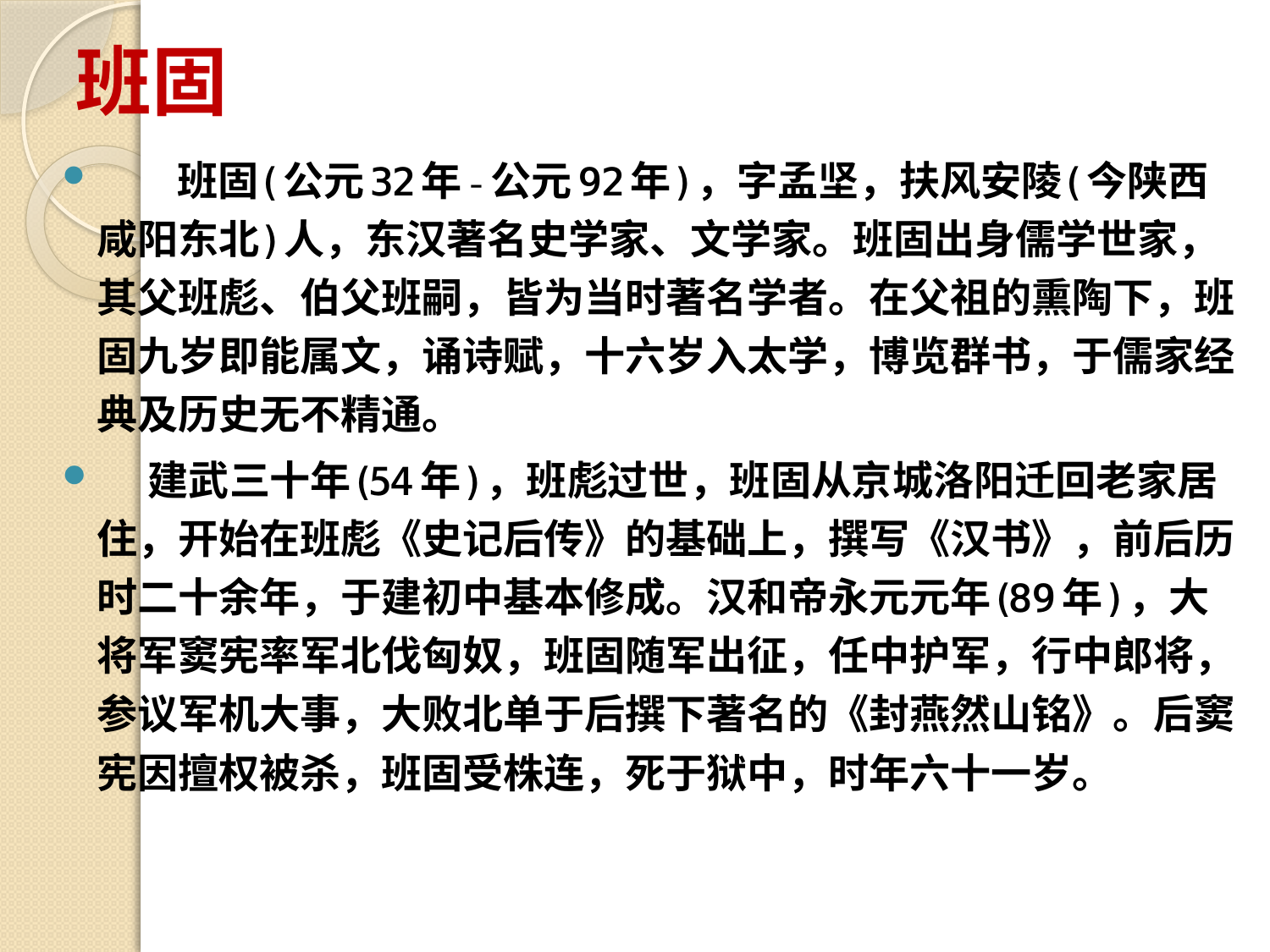

# 班固
       班固(公元32年-公元92年)，字孟坚，扶风安陵(今陕西咸阳东北)人，东汉著名史学家、文学家。班固出身儒学世家，其父班彪、伯父班嗣，皆为当时著名学者。在父祖的熏陶下，班固九岁即能属文，诵诗赋，十六岁入太学，博览群书，于儒家经典及历史无不精通。
    建武三十年(54年)，班彪过世，班固从京城洛阳迁回老家居住，开始在班彪《史记后传》的基础上，撰写《汉书》，前后历时二十余年，于建初中基本修成。汉和帝永元元年(89年)，大将军窦宪率军北伐匈奴，班固随军出征，任中护军，行中郎将，参议军机大事，大败北单于后撰下著名的《封燕然山铭》。后窦宪因擅权被杀，班固受株连，死于狱中，时年六十一岁。